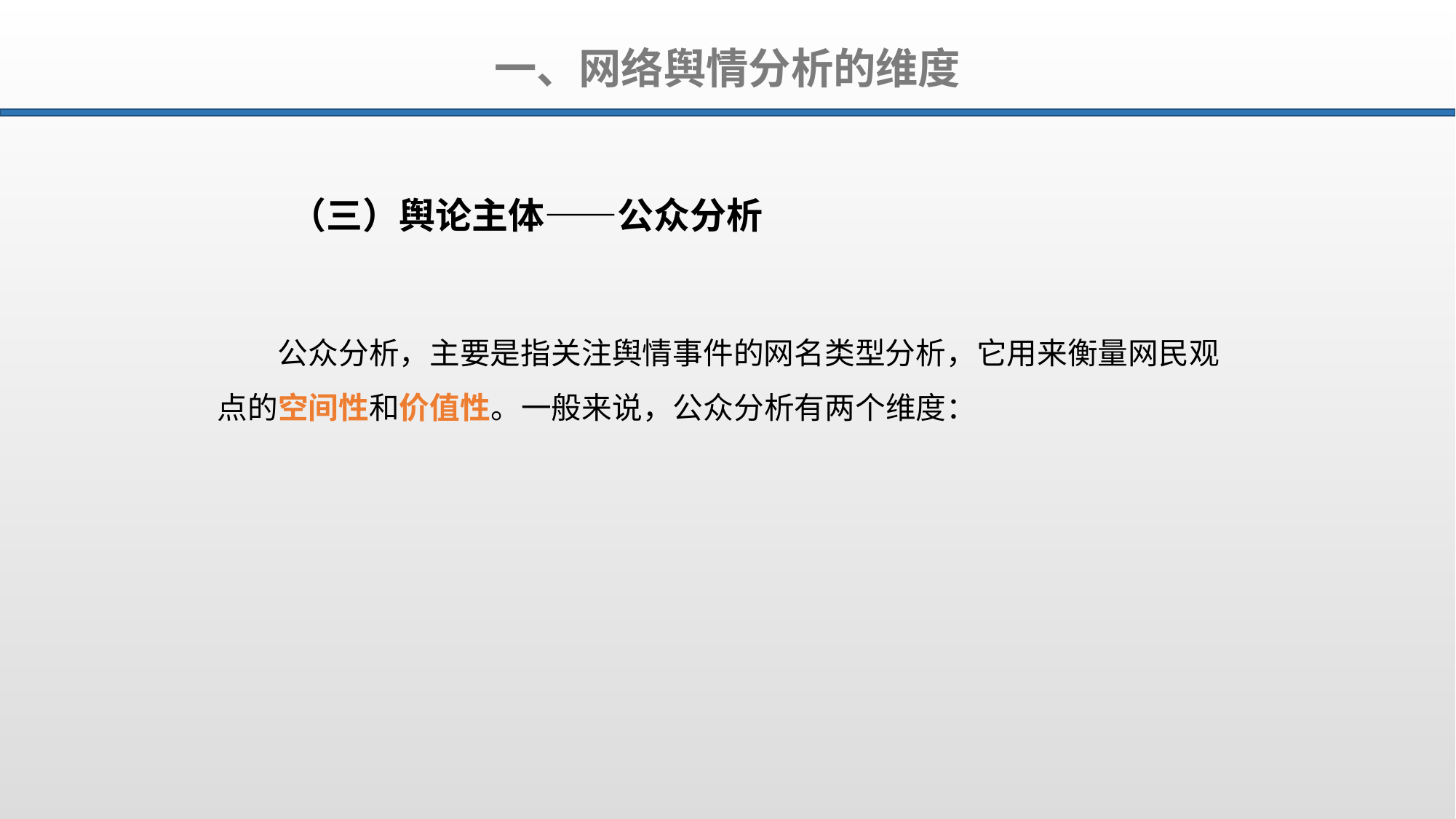

一、网络舆情分析的维度

（三）舆论主体——公众分析
公众分析，主要是指关注舆情事件的网名类型分析，它用来衡量网民观点的空间性和价值性。一般来说，公众分析有两个维度：